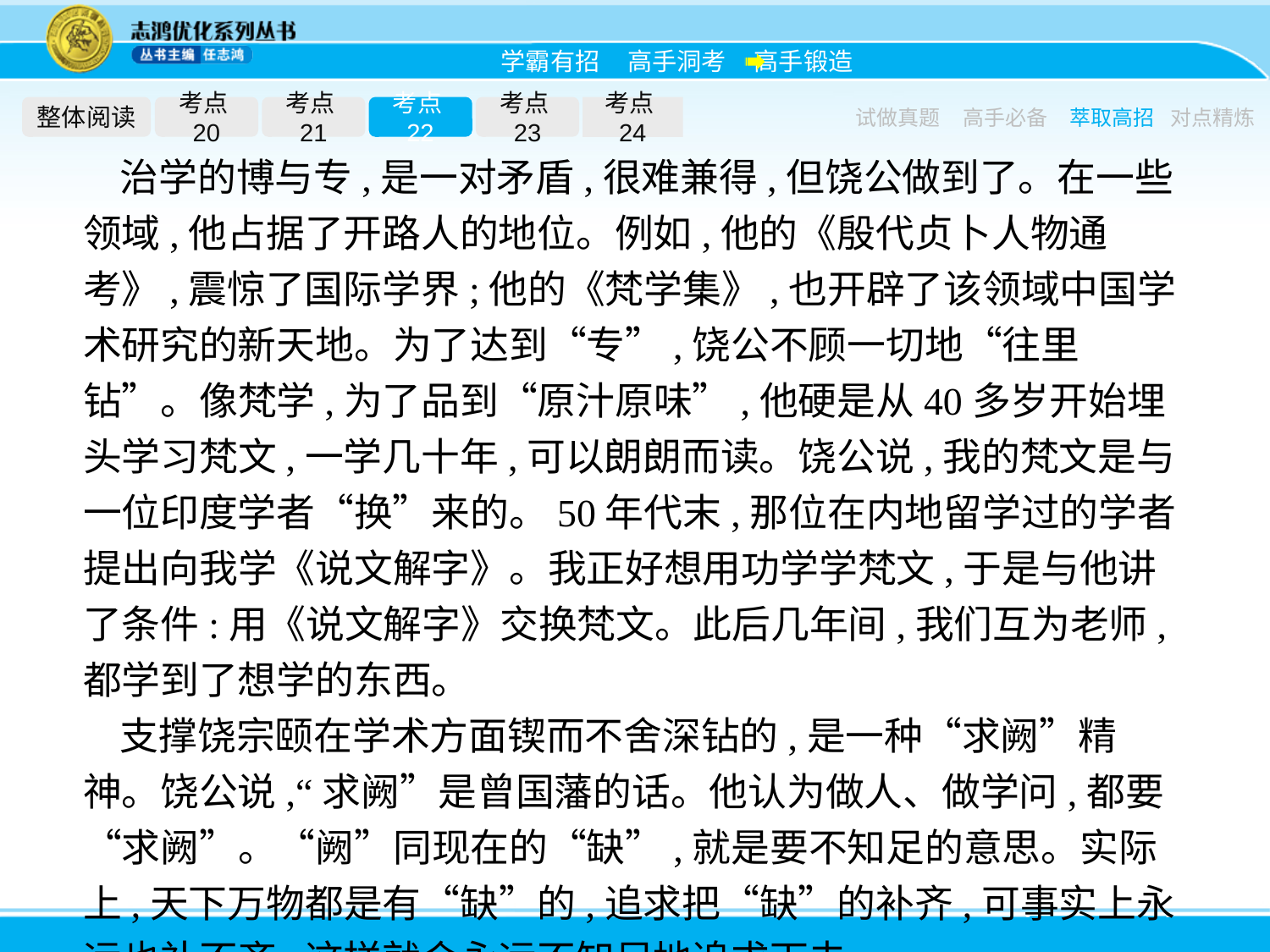

整体阅读
考点20
考点21
考点22
考点23
考点24
试做真题
高手必备
萃取高招
对点精炼
治学的博与专,是一对矛盾,很难兼得,但饶公做到了。在一些领域,他占据了开路人的地位。例如,他的《殷代贞卜人物通考》,震惊了国际学界;他的《梵学集》,也开辟了该领域中国学术研究的新天地。为了达到“专”,饶公不顾一切地“往里钻”。像梵学,为了品到“原汁原味”,他硬是从40多岁开始埋头学习梵文,一学几十年,可以朗朗而读。饶公说,我的梵文是与一位印度学者“换”来的。50年代末,那位在内地留学过的学者提出向我学《说文解字》。我正好想用功学学梵文,于是与他讲了条件:用《说文解字》交换梵文。此后几年间,我们互为老师,都学到了想学的东西。
支撑饶宗颐在学术方面锲而不舍深钻的,是一种“求阙”精神。饶公说,“求阙”是曾国藩的话。他认为做人、做学问,都要“求阙”。“阙”同现在的“缺”,就是要不知足的意思。实际上,天下万物都是有“缺”的,追求把“缺”的补齐,可事实上永远也补不齐,这样就会永远不知足地追求下去。